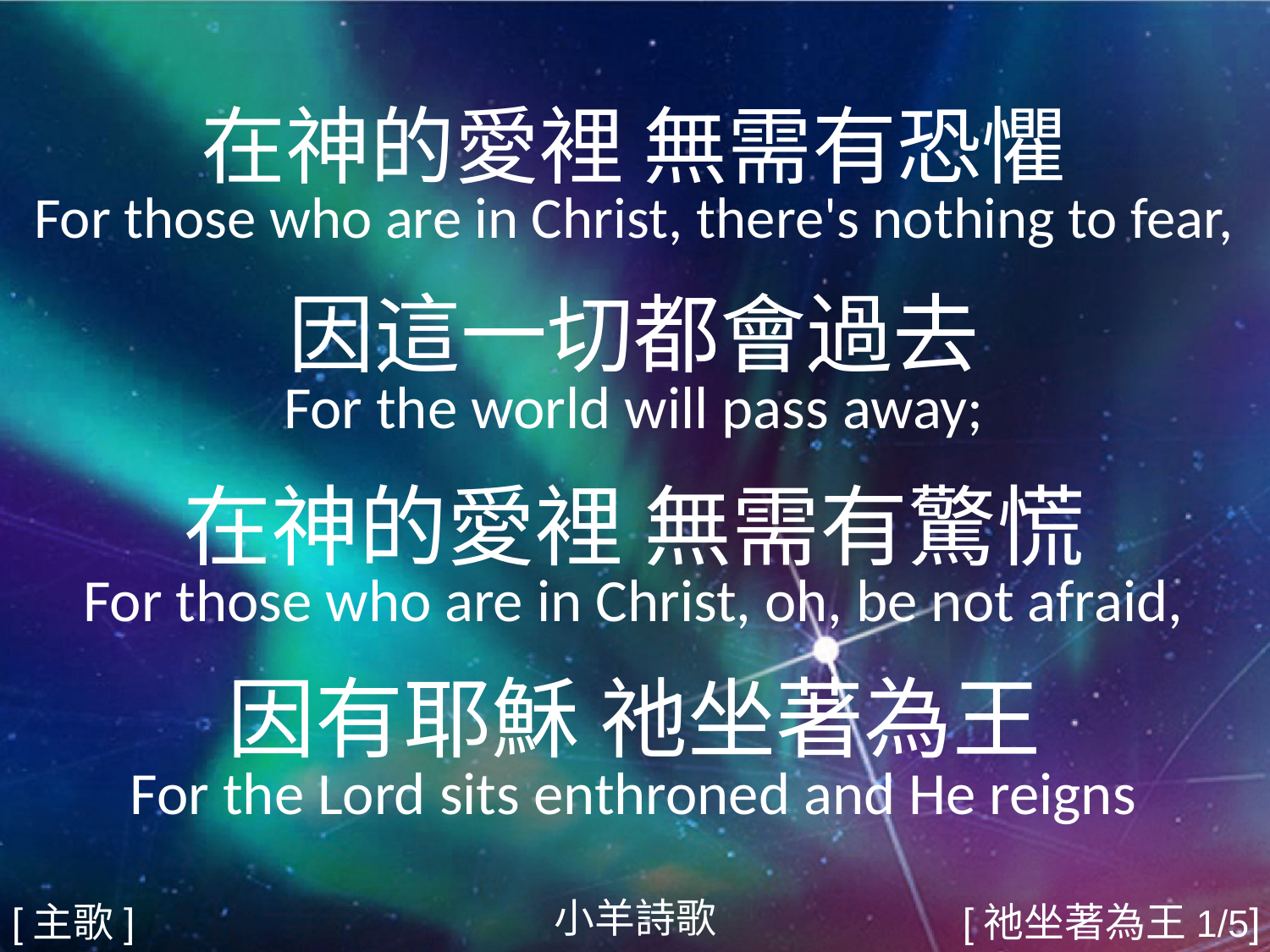

在神的愛裡 無需有恐懼
For those who are in Christ, there's nothing to fear,

因這一切都會過去
For the world will pass away;

在神的愛裡 無需有驚慌
For those who are in Christ, oh, be not afraid,

因有耶穌 祂坐著為王
For the Lord sits enthroned and He reigns
#

小羊詩歌
[主歌]
[祂坐著為王1/5]